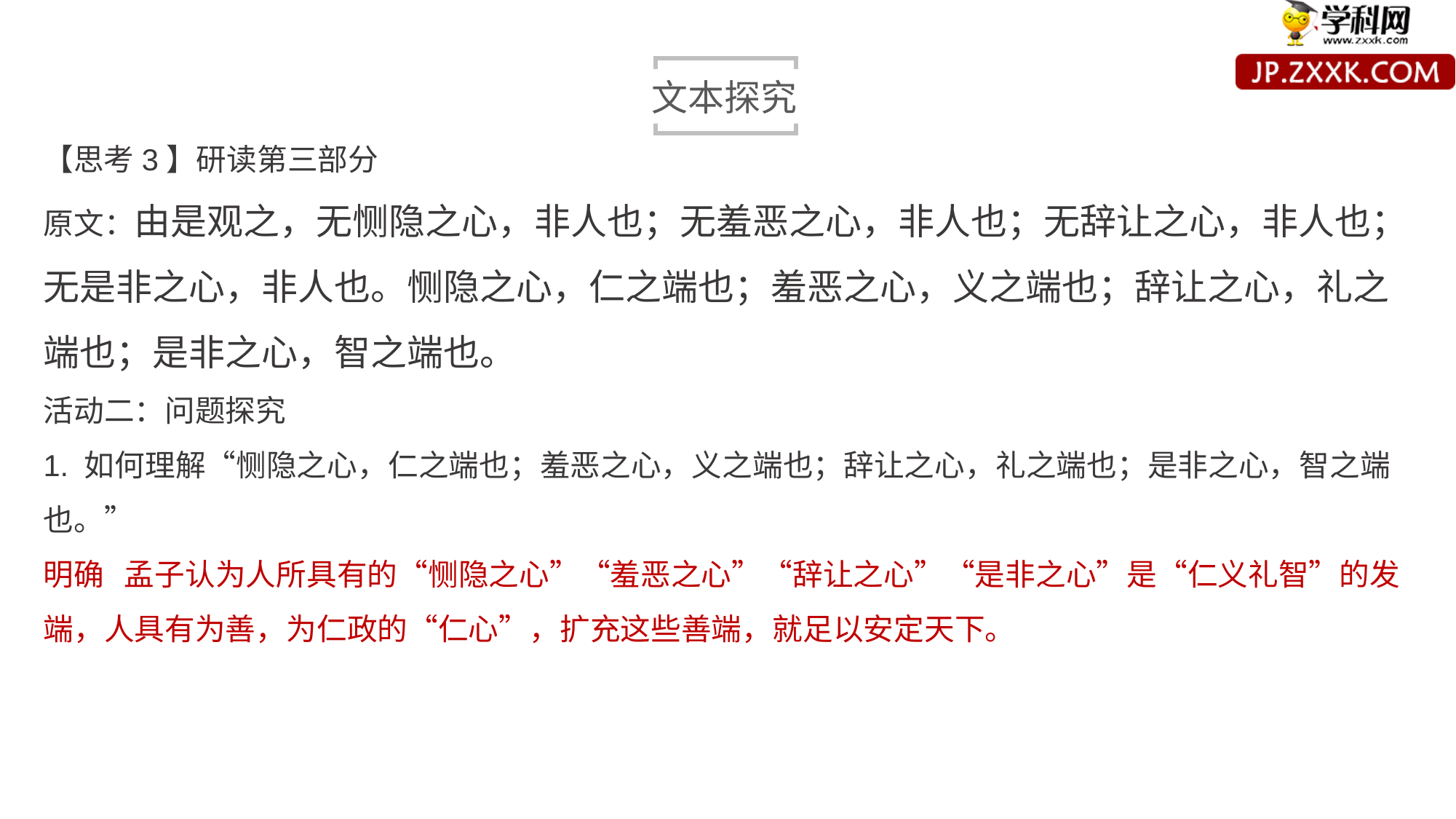

文本探究
【思考3】研读第三部分
原文：由是观之，无恻隐之心，非人也；无羞恶之心，非人也；无辞让之心，非人也；无是非之心，非人也。恻隐之心，仁之端也；羞恶之心，义之端也；辞让之心，礼之端也；是非之心，智之端也。
活动二：问题探究
1. 如何理解“恻隐之心，仁之端也；羞恶之心，义之端也；辞让之心，礼之端也；是非之心，智之端也。”
明确   孟子认为人所具有的“恻隐之心”“羞恶之心”“辞让之心”“是非之心”是“仁义礼智”的发端，人具有为善，为仁政的“仁心”，扩充这些善端，就足以安定天下。